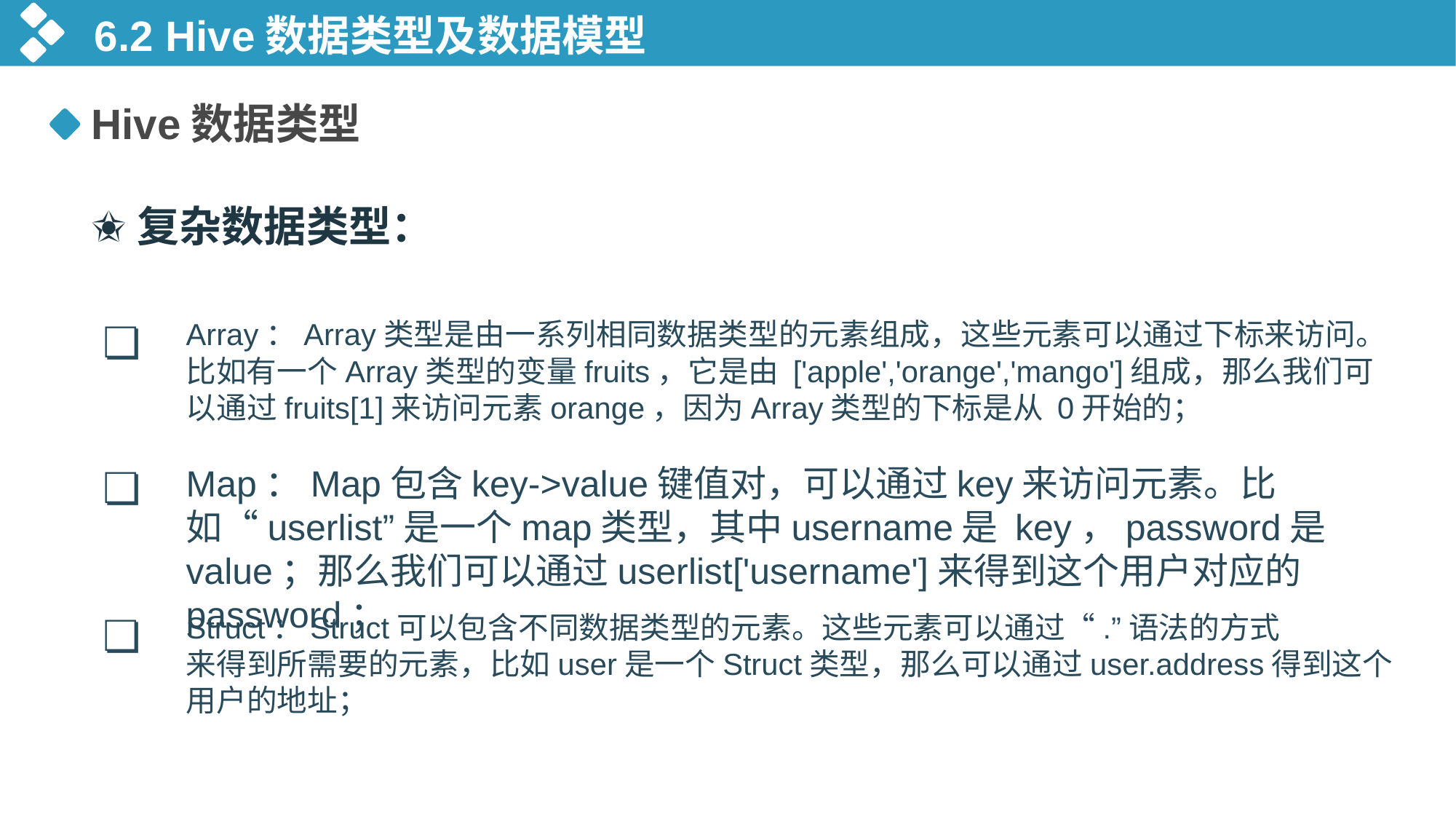

6.2 Hive数据类型及数据模型
Hive数据类型

✬复杂数据类型：
❏
Array：Array类型是由一系列相同数据类型的元素组成，这些元素可以通过下标来访问。比如有一个Array类型的变量fruits，它是由 ['apple','orange','mango']组成，那么我们可以通过fruits[1]来访问元素orange，因为Array类型的下标是从 0开始的；
❏
Map：Map包含key->value键值对，可以通过key来访问元素。比如“userlist”是一个map类型，其中username是 key，password是value；那么我们可以通过userlist['username']来得到这个用户对应的password；
❏
Struct：Struct可以包含不同数据类型的元素。这些元素可以通过“.”语法的方式
来得到所需要的元素，比如user是一个Struct类型，那么可以通过user.address得到这个用户的地址；